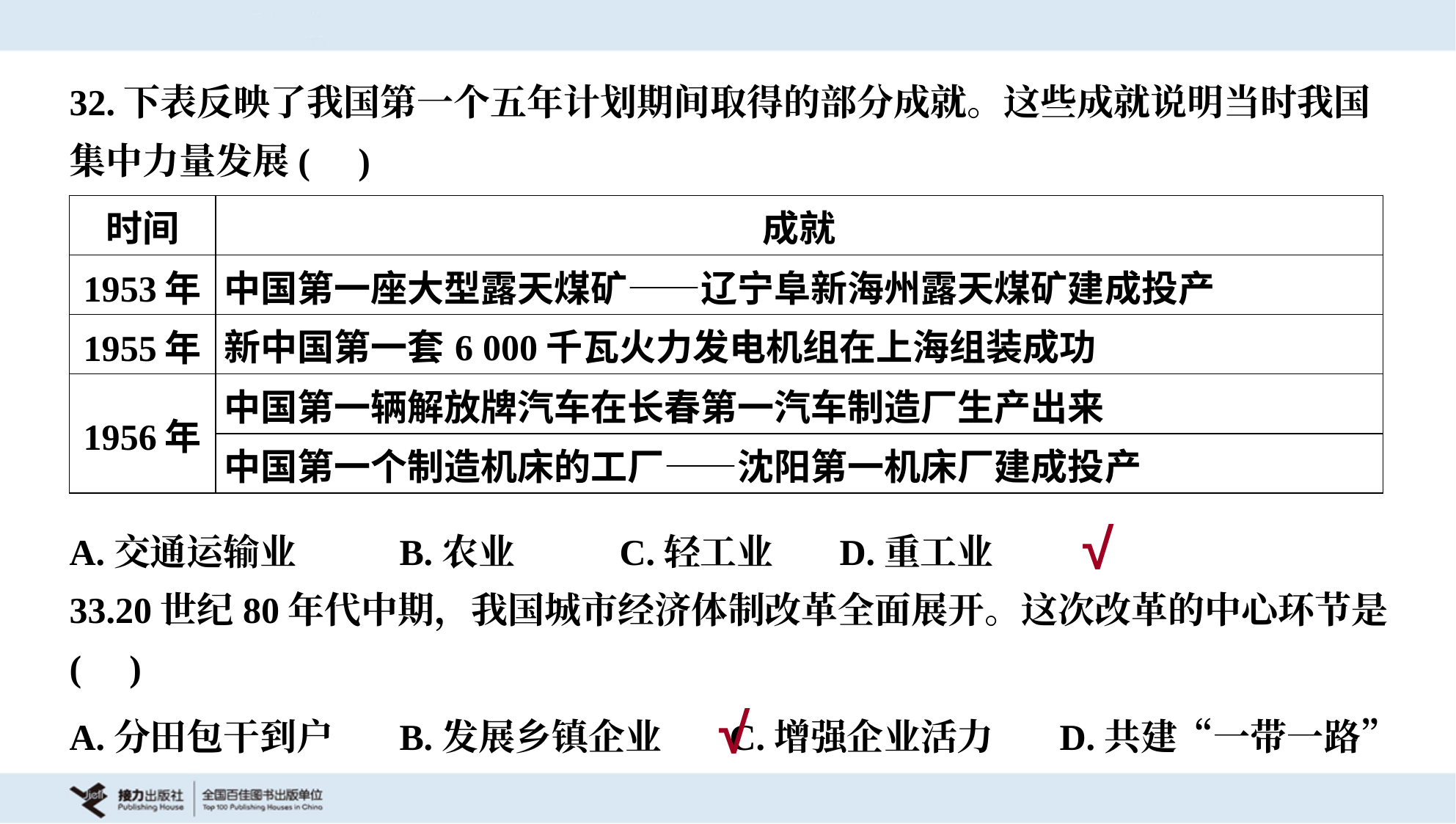

32.下表反映了我国第一个五年计划期间取得的部分成就。这些成就说明当时我国
集中力量发展(     )
| 时间 | 成就 |
| --- | --- |
| 1953年 | 中国第一座大型露天煤矿——辽宁阜新海州露天煤矿建成投产 |
| 1955年 | 新中国第一套6 000千瓦火力发电机组在上海组装成功 |
| 1956年 | 中国第一辆解放牌汽车在长春第一汽车制造厂生产出来 |
|  | 中国第一个制造机床的工厂——沈阳第一机床厂建成投产 |
A.交通运输业	B.农业	C.轻工业	D.重工业
√
33.20世纪80年代中期，我国城市经济体制改革全面展开。这次改革的中心环节是
(     )
A.分田包干到户	B.发展乡镇企业	C.增强企业活力	D.共建“一带一路”
√